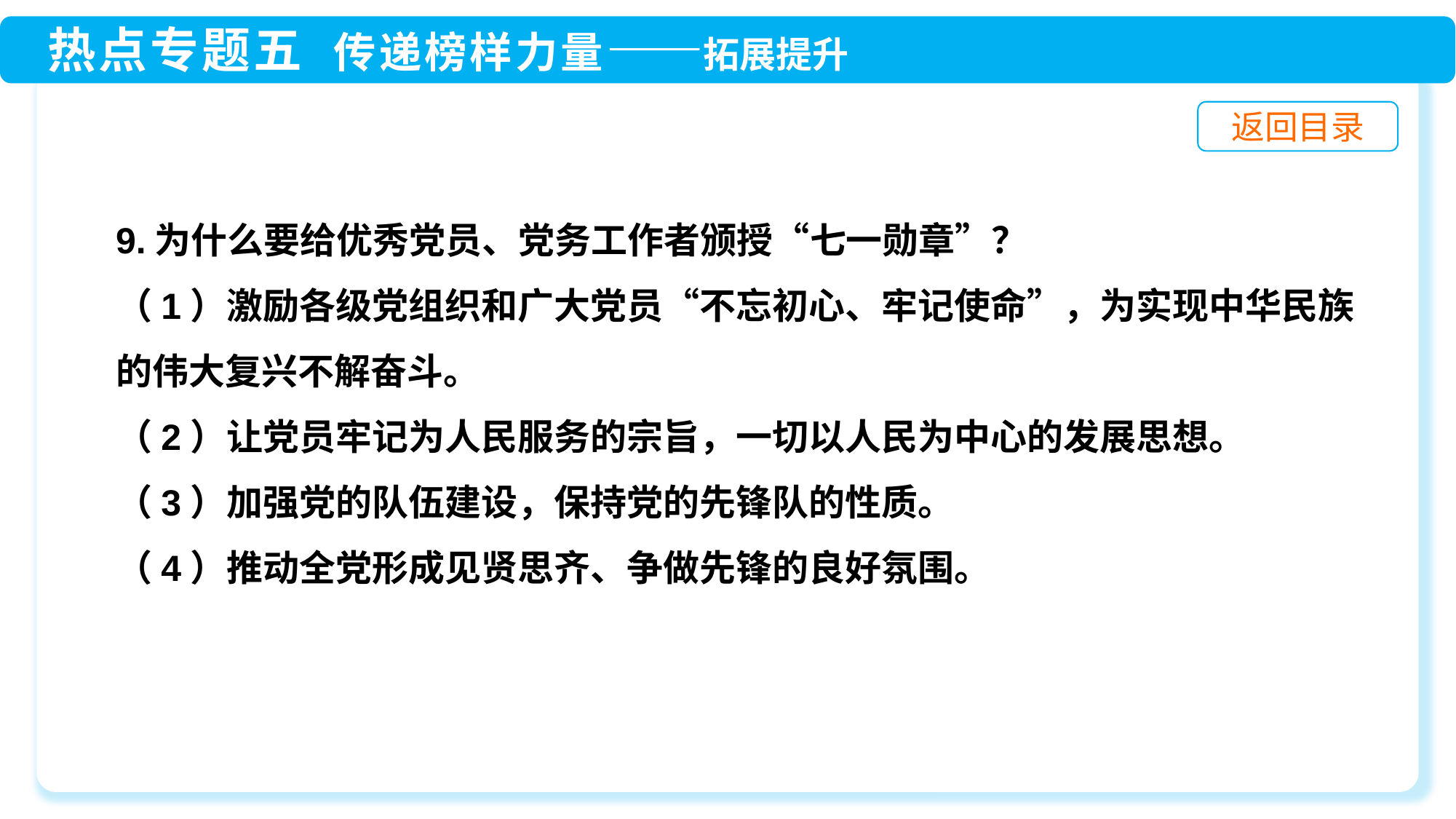

9.为什么要给优秀党员、党务工作者颁授“七一勋章”？
（1）激励各级党组织和广大党员“不忘初心、牢记使命”，为实现中华民族的伟大复兴不解奋斗。
（2）让党员牢记为人民服务的宗旨，一切以人民为中心的发展思想。
（3）加强党的队伍建设，保持党的先锋队的性质。
（4）推动全党形成见贤思齐、争做先锋的良好氛围。